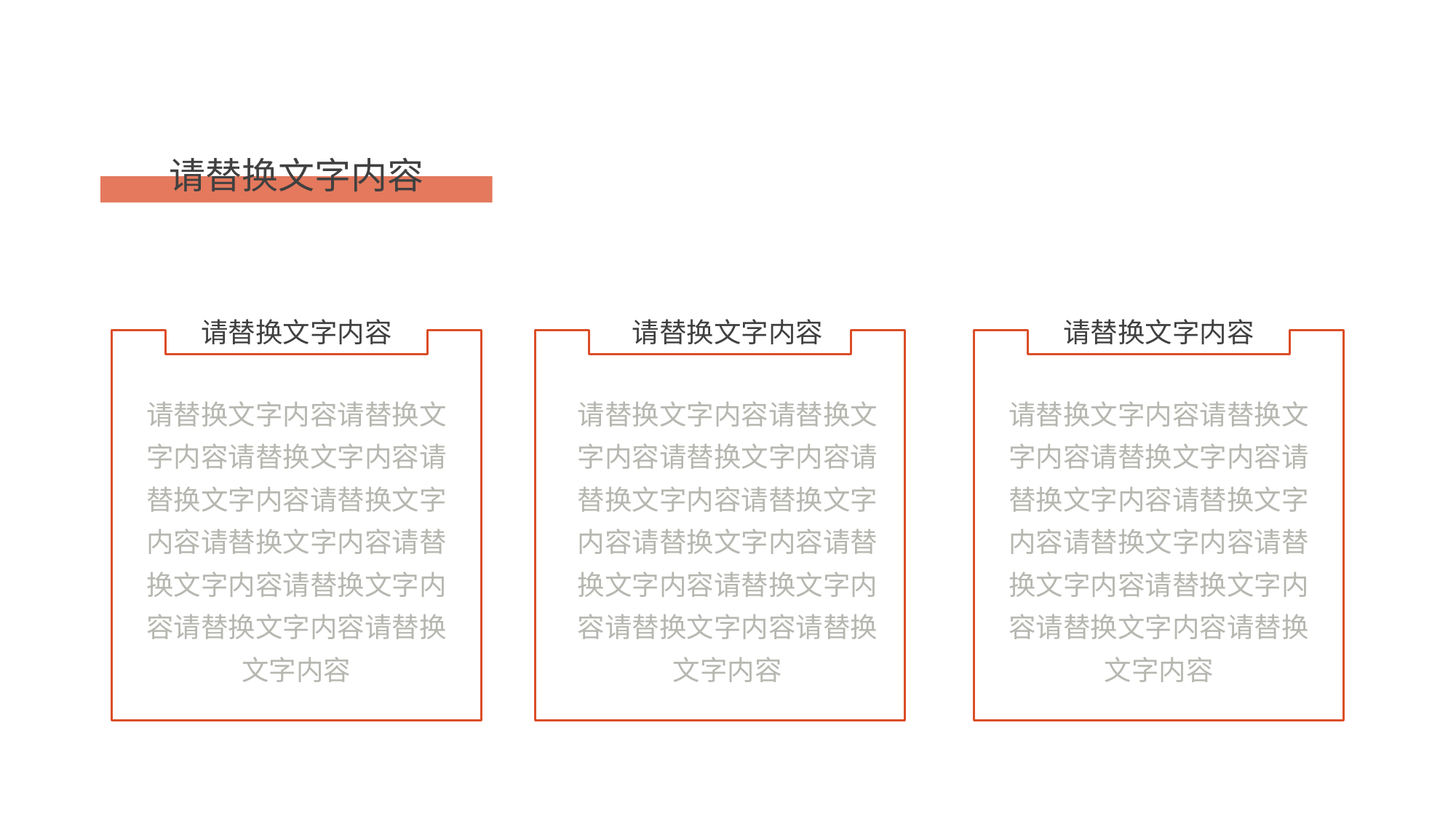

请替换文字内容

请替换文字内容
请替换文字内容
请替换文字内容

请替换文字内容请替换文字内容请替换文字内容请替换文字内容请替换文字内容请替换文字内容请替换文字内容请替换文字内容请替换文字内容请替换文字内容
请替换文字内容请替换文字内容请替换文字内容请替换文字内容请替换文字内容请替换文字内容请替换文字内容请替换文字内容请替换文字内容请替换文字内容
请替换文字内容请替换文字内容请替换文字内容请替换文字内容请替换文字内容请替换文字内容请替换文字内容请替换文字内容请替换文字内容请替换文字内容